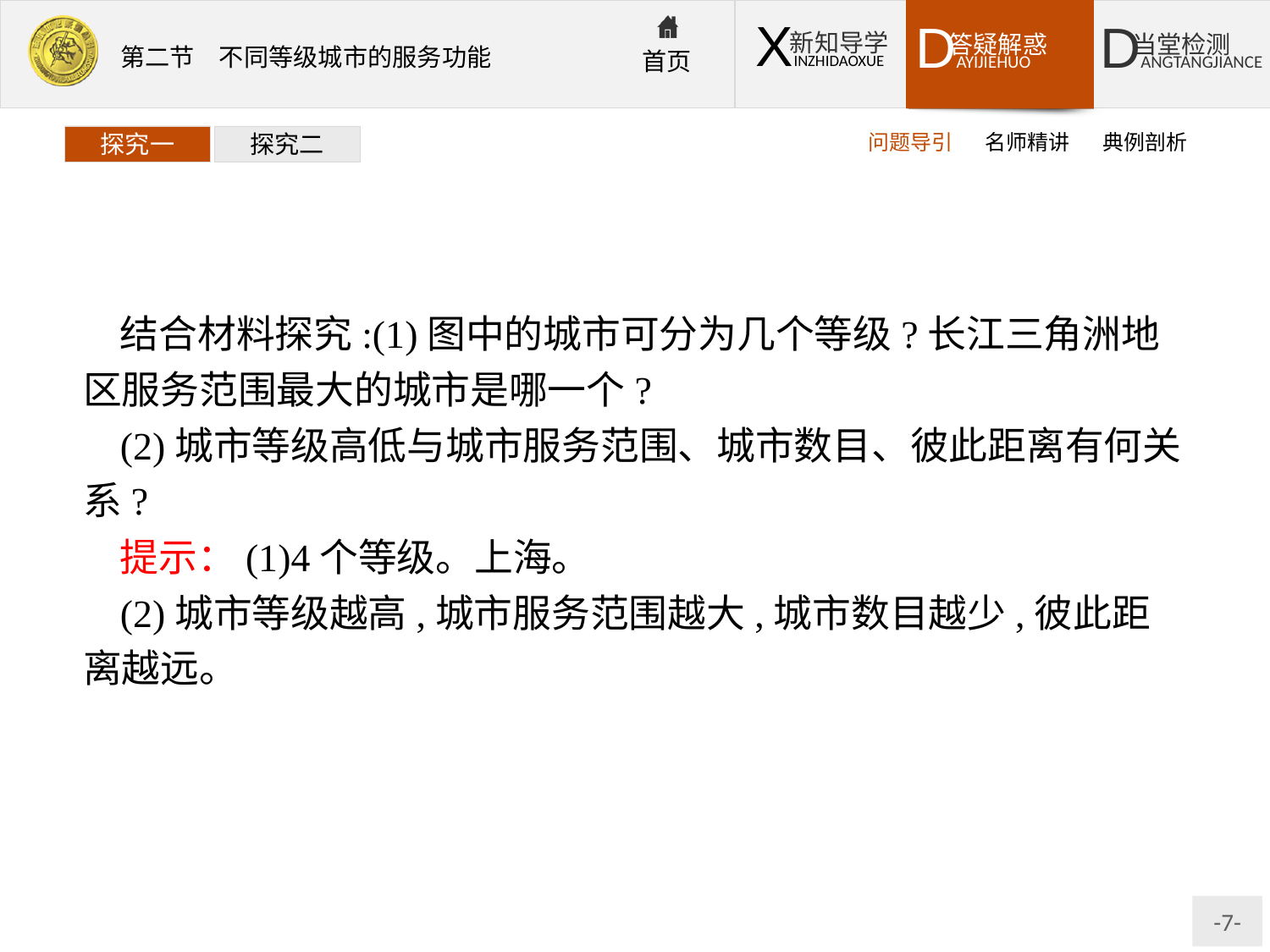

问题导引
名师精讲
典例剖析
探究一
探究二
结合材料探究:(1)图中的城市可分为几个等级?长江三角洲地区服务范围最大的城市是哪一个?
(2)城市等级高低与城市服务范围、城市数目、彼此距离有何关系?
提示：(1)4个等级。上海。
(2)城市等级越高,城市服务范围越大,城市数目越少,彼此距离越远。